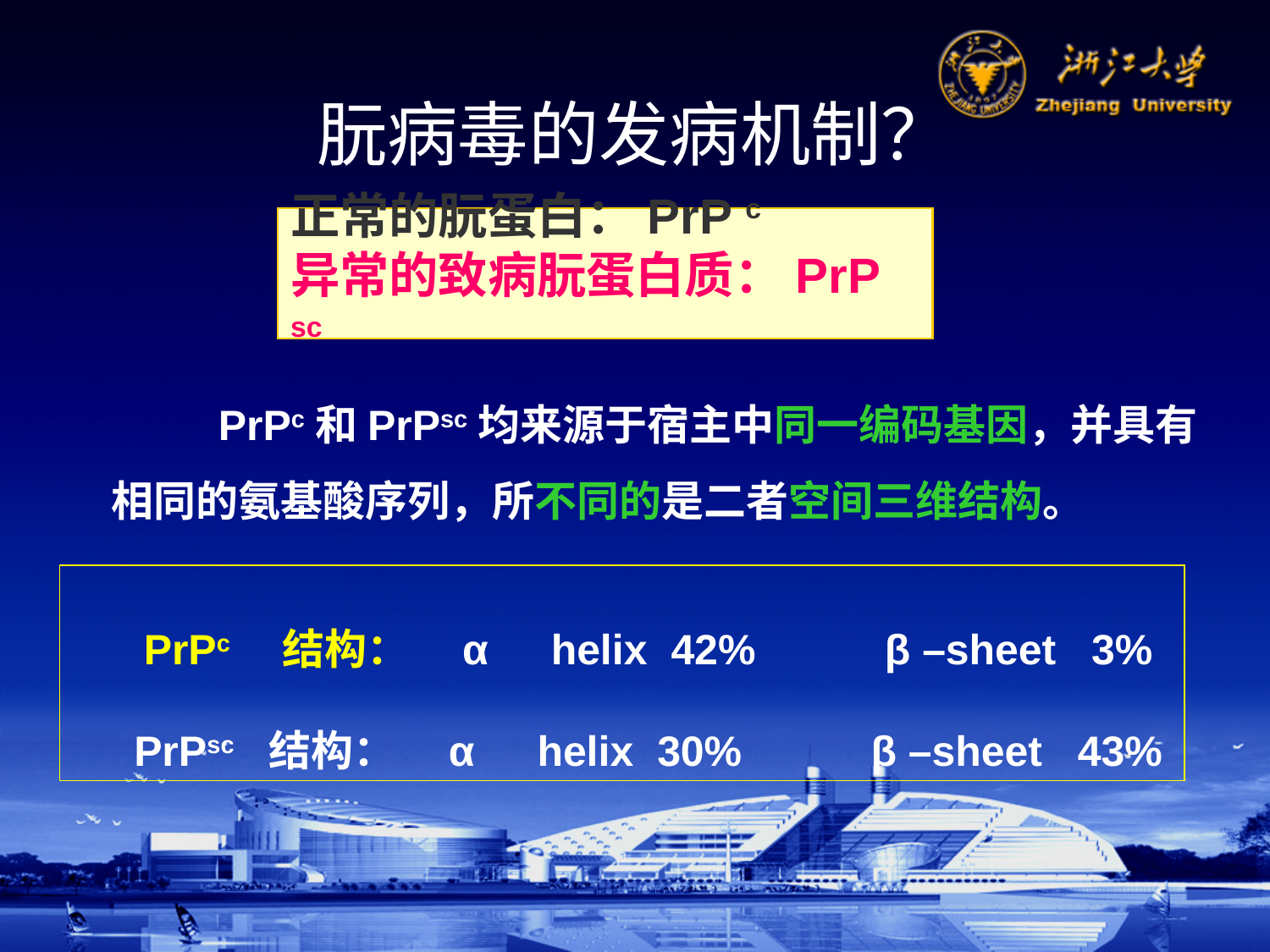

朊病毒的发病机制？
正常的朊蛋白：PrP c
异常的致病朊蛋白质：PrP sc
         PrPc和PrPsc均来源于宿主中同一编码基因，并具有相同的氨基酸序列，所不同的是二者空间三维结构。
　PrPc　结构：　α　helix  42%  　　β –sheet   3%
　PrPsc　结构：　α　helix  30%  　　β –sheet   43%